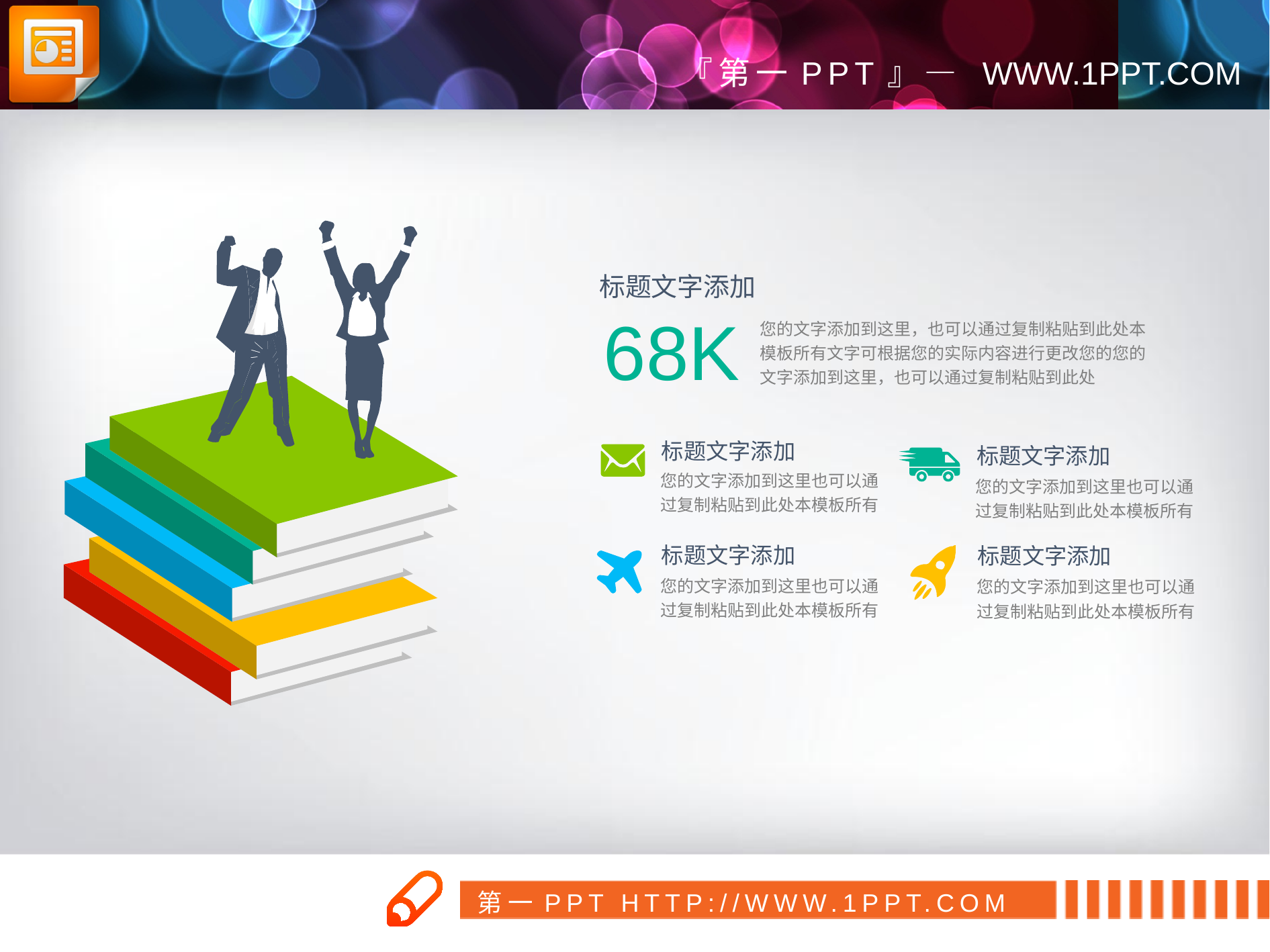

标题文字添加
68K
您的文字添加到这里，也可以通过复制粘贴到此处本模板所有文字可根据您的实际内容进行更改您的您的文字添加到这里，也可以通过复制粘贴到此处
标题文字添加
标题文字添加

您的文字添加到这里也可以通过复制粘贴到此处本模板所有
您的文字添加到这里也可以通过复制粘贴到此处本模板所有
标题文字添加
标题文字添加

您的文字添加到这里也可以通过复制粘贴到此处本模板所有
您的文字添加到这里也可以通过复制粘贴到此处本模板所有